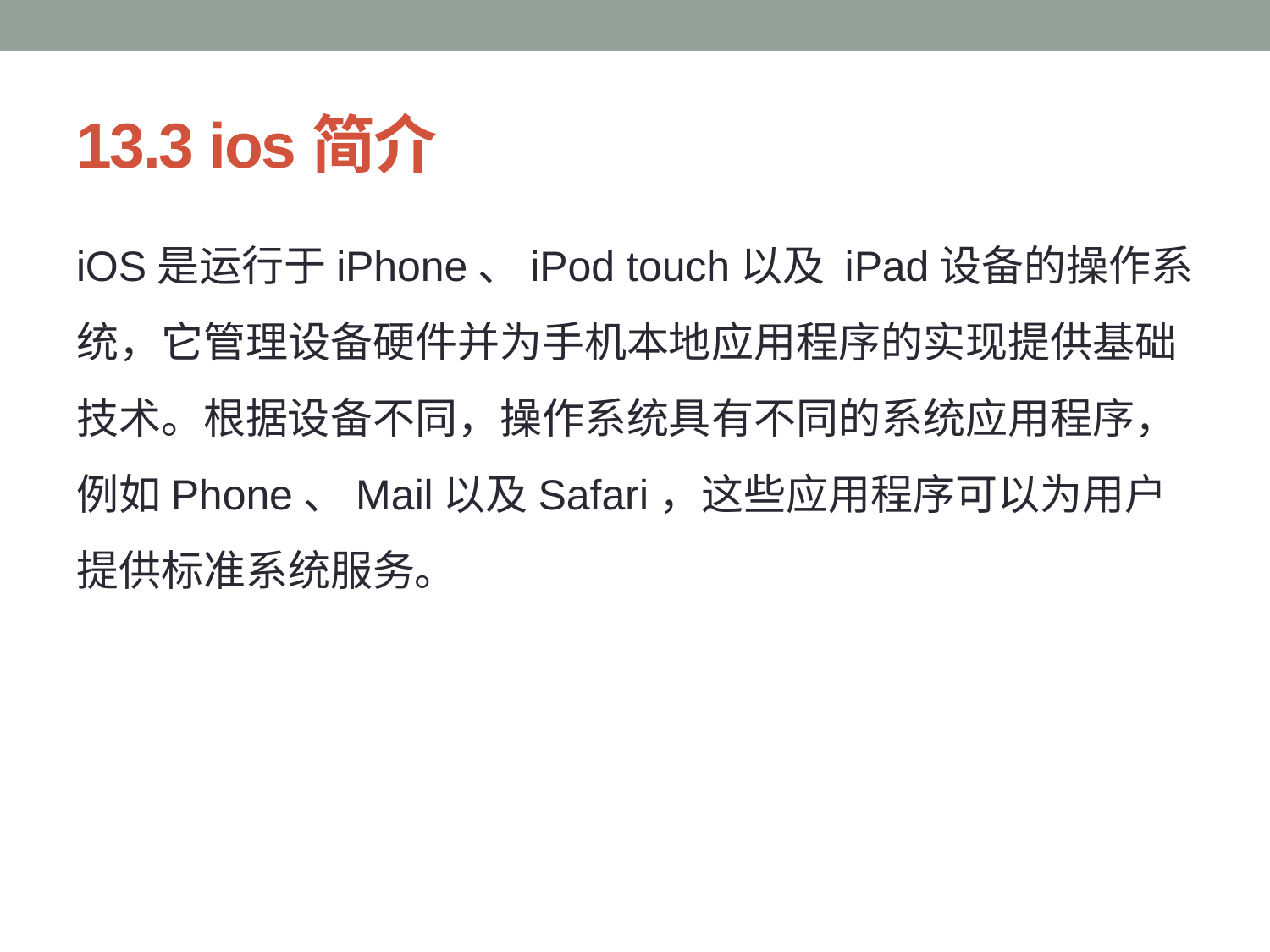

# 13.3 ios简介
iOS是运行于iPhone、iPod touch以及 iPad设备的操作系统，它管理设备硬件并为手机本地应用程序的实现提供基础技术。根据设备不同，操作系统具有不同的系统应用程序，例如Phone、Mail以及Safari，这些应用程序可以为用户提供标准系统服务。